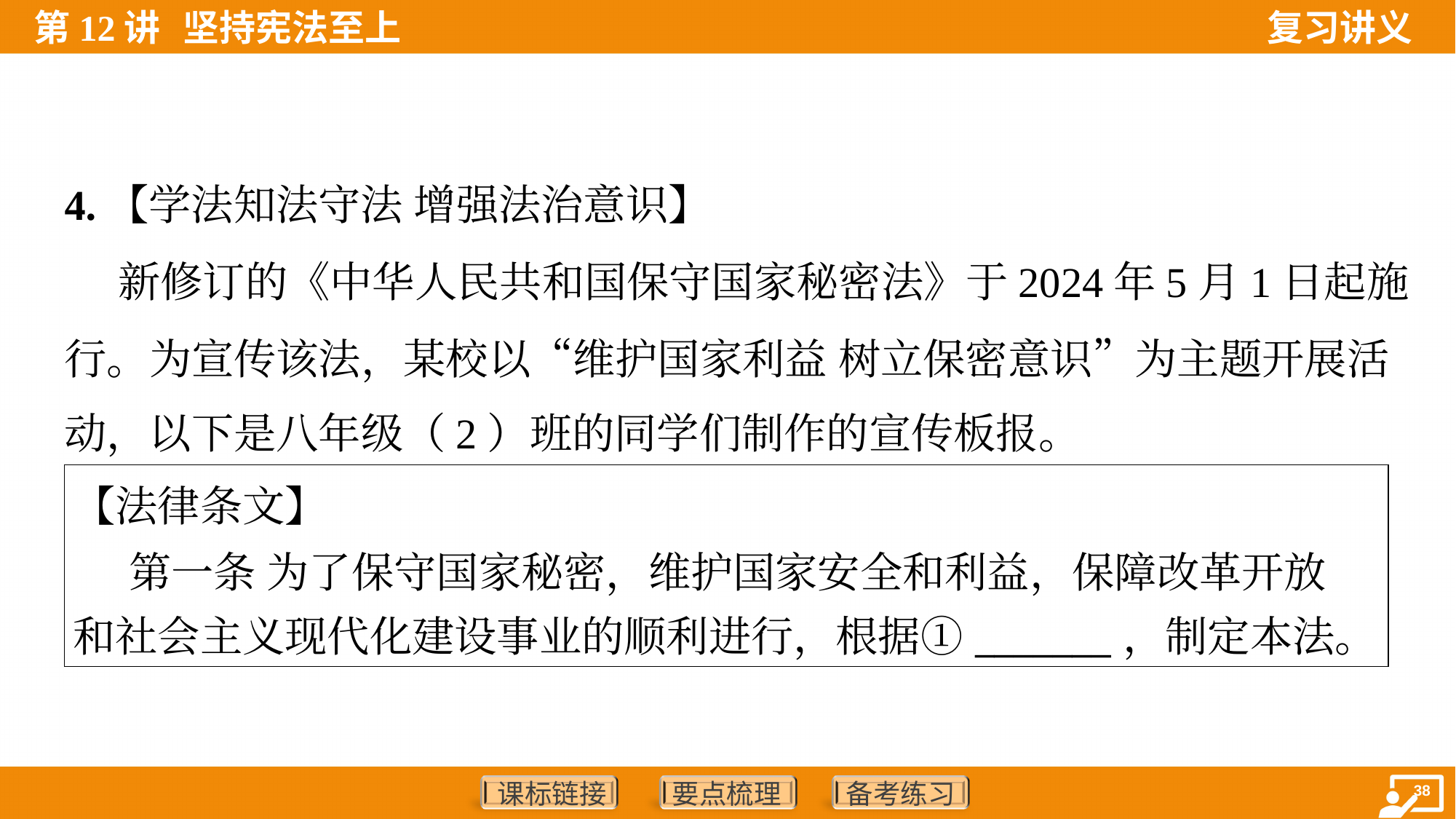

4.【学法知法守法 增强法治意识】
    新修订的《中华人民共和国保守国家秘密法》于2024年5月1日起施
行。为宣传该法，某校以“维护国家利益 树立保密意识”为主题开展活
动，以下是八年级（2）班的同学们制作的宣传板报。
| 【法律条文】 第一条 为了保守国家秘密，维护国家安全和利益，保障改革开放 和社会主义现代化建设事业的顺利进行，根据①\_\_\_\_\_\_\_，制定本法。 |
| --- |